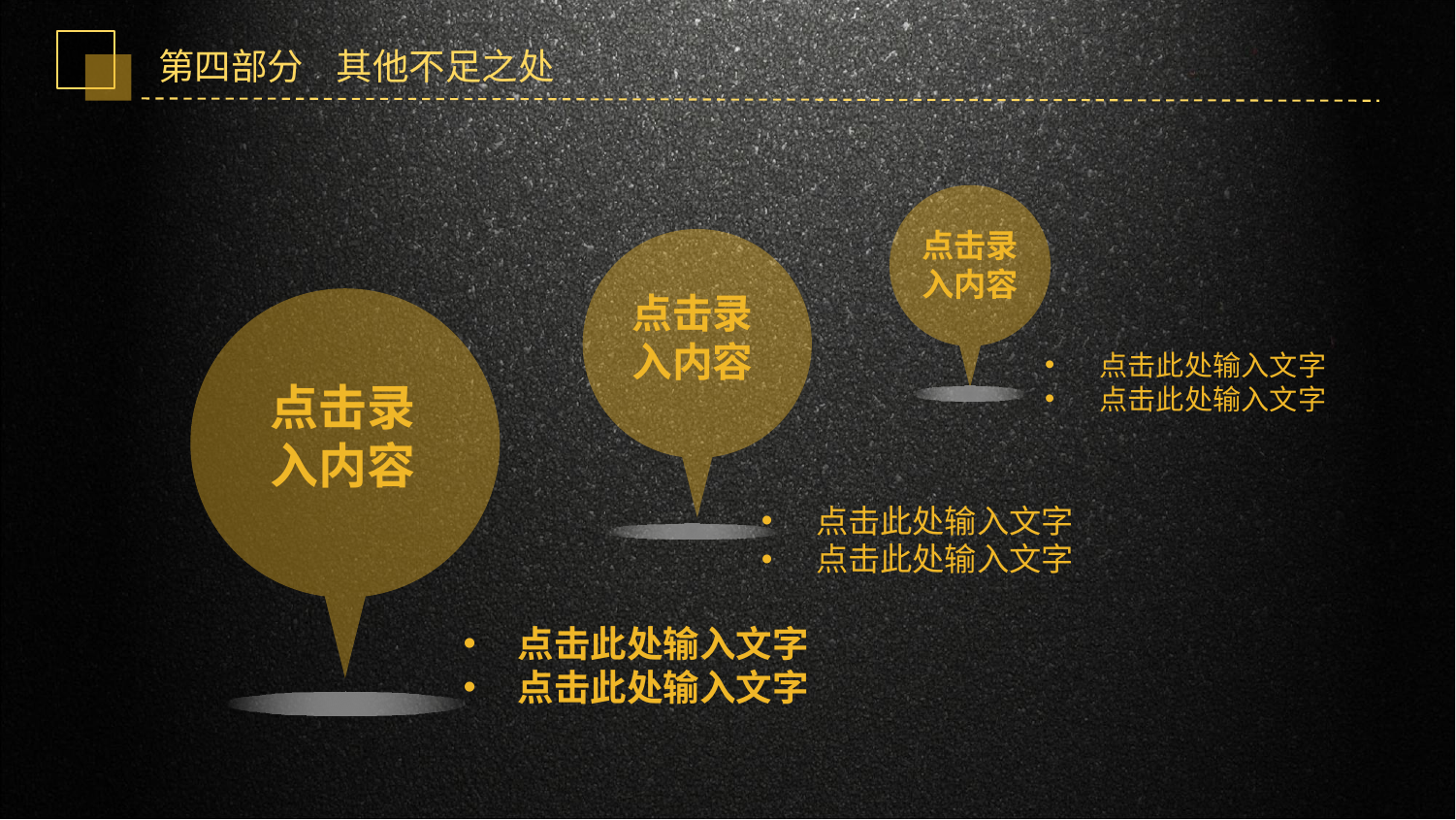

第四部分    其他不足之处

点击录
入内容

点击录
入内容

点击录
入内容

点击此处输入文字
点击此处输入文字
点击此处输入文字
点击此处输入文字
点击此处输入文字
点击此处输入文字